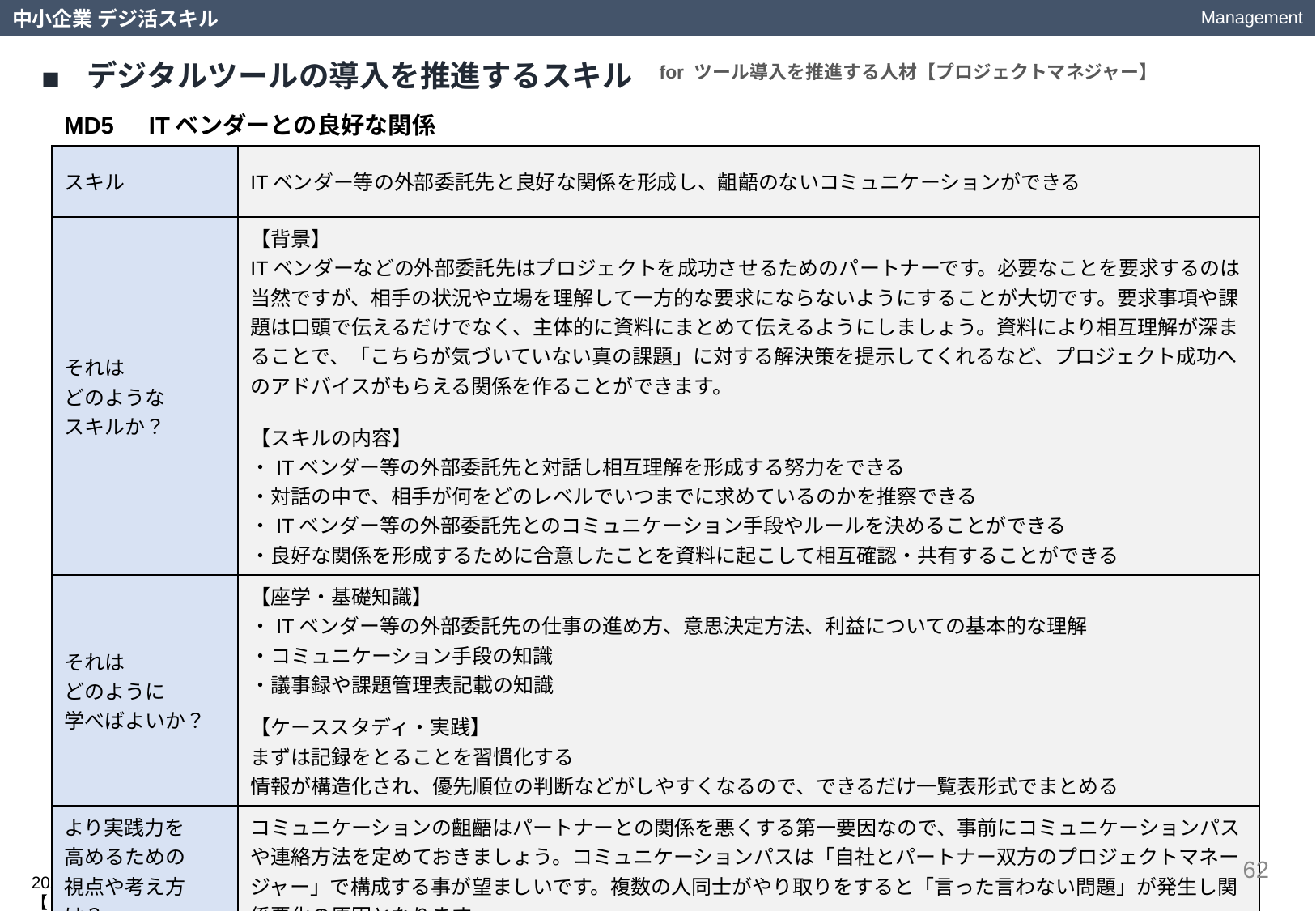

Management
中小企業 デジ活スキル
デジタルツールの導入を推進するスキル
for ツール導入を推進する人材【プロジェクトマネジャー】
MD5　ITベンダーとの良好な関係
| スキル | ITベンダー等の外部委託先と良好な関係を形成し、齟齬のないコミュニケーションができる |
| --- | --- |
| それは どのような スキルか？ | 【背景】 ITベンダーなどの外部委託先はプロジェクトを成功させるためのパートナーです。必要なことを要求するのは 当然ですが、相手の状況や立場を理解して一方的な要求にならないようにすることが大切です。要求事項や課題は口頭で伝えるだけでなく、主体的に資料にまとめて伝えるようにしましょう。資料により相互理解が深まることで、「こちらが気づいていない真の課題」に対する解決策を提示してくれるなど、プロジェクト成功へのアドバイスがもらえる関係を作ることができます。 【スキルの内容】 ・ITベンダー等の外部委託先と対話し相互理解を形成する努力をできる ・対話の中で、相手が何をどのレベルでいつまでに求めているのかを推察できる ・ITベンダー等の外部委託先とのコミュニケーション手段やルールを決めることができる ・良好な関係を形成するために合意したことを資料に起こして相互確認・共有することができる |
| それは どのように 学べばよいか？ | 【座学・基礎知識】 ・ITベンダー等の外部委託先の仕事の進め方、意思決定方法、利益についての基本的な理解 ・コミュニケーション手段の知識 ・議事録や課題管理表記載の知識 【ケーススタディ・実践】 まずは記録をとることを習慣化する 情報が構造化され、優先順位の判断などがしやすくなるので、できるだけ一覧表形式でまとめる |
| より実践力を 高めるための 視点や考え方は？ | コミュニケーションの齟齬はパートナーとの関係を悪くする第一要因なので、事前にコミュニケーションパスや連絡方法を定めておきましょう。コミュニケーションパスは「自社とパートナー双方のプロジェクトマネージャー」で構成する事が望ましいです。複数の人同士がやり取りをすると「言った言わない問題」が発生し関係悪化の原因となります。 |
62